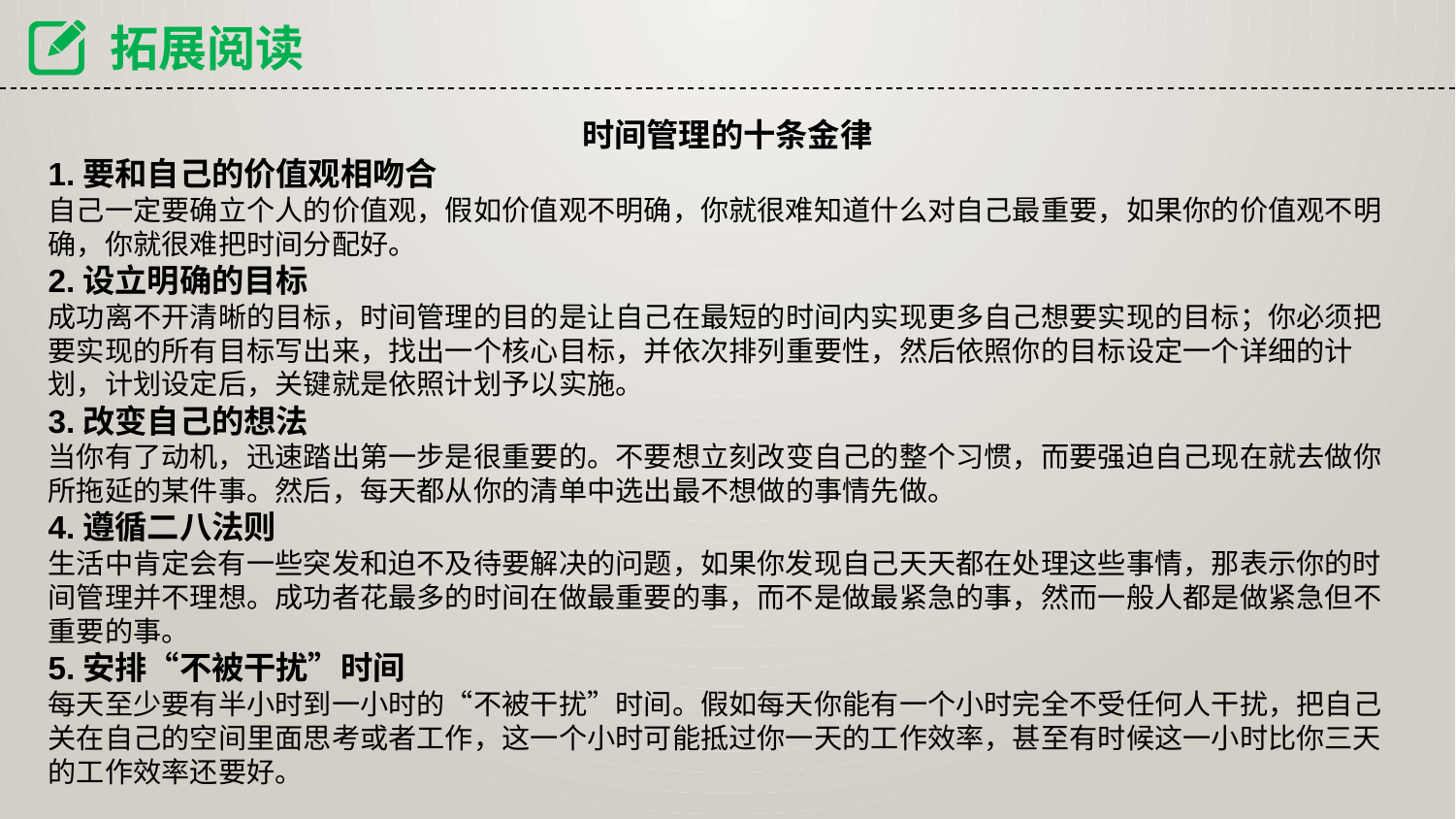

拓展阅读

时间管理的十条金律
1.要和自己的价值观相吻合
自己一定要确立个人的价值观，假如价值观不明确，你就很难知道什么对自己最重要，如果你的价值观不明确，你就很难把时间分配好。
2.设立明确的目标
成功离不开清晰的目标，时间管理的目的是让自己在最短的时间内实现更多自己想要实现的目标；你必须把要实现的所有目标写出来，找出一个核心目标，并依次排列重要性，然后依照你的目标设定一个详细的计划，计划设定后，关键就是依照计划予以实施。
3.改变自己的想法
当你有了动机，迅速踏出第一步是很重要的。不要想立刻改变自己的整个习惯，而要强迫自己现在就去做你所拖延的某件事。然后，每天都从你的清单中选出最不想做的事情先做。
4.遵循二八法则
生活中肯定会有一些突发和迫不及待要解决的问题，如果你发现自己天天都在处理这些事情，那表示你的时间管理并不理想。成功者花最多的时间在做最重要的事，而不是做最紧急的事，然而一般人都是做紧急但不重要的事。
5.安排“不被干扰”时间
每天至少要有半小时到一小时的“不被干扰”时间。假如每天你能有一个小时完全不受任何人干扰，把自己关在自己的空间里面思考或者工作，这一个小时可能抵过你一天的工作效率，甚至有时候这一小时比你三天的工作效率还要好。
21